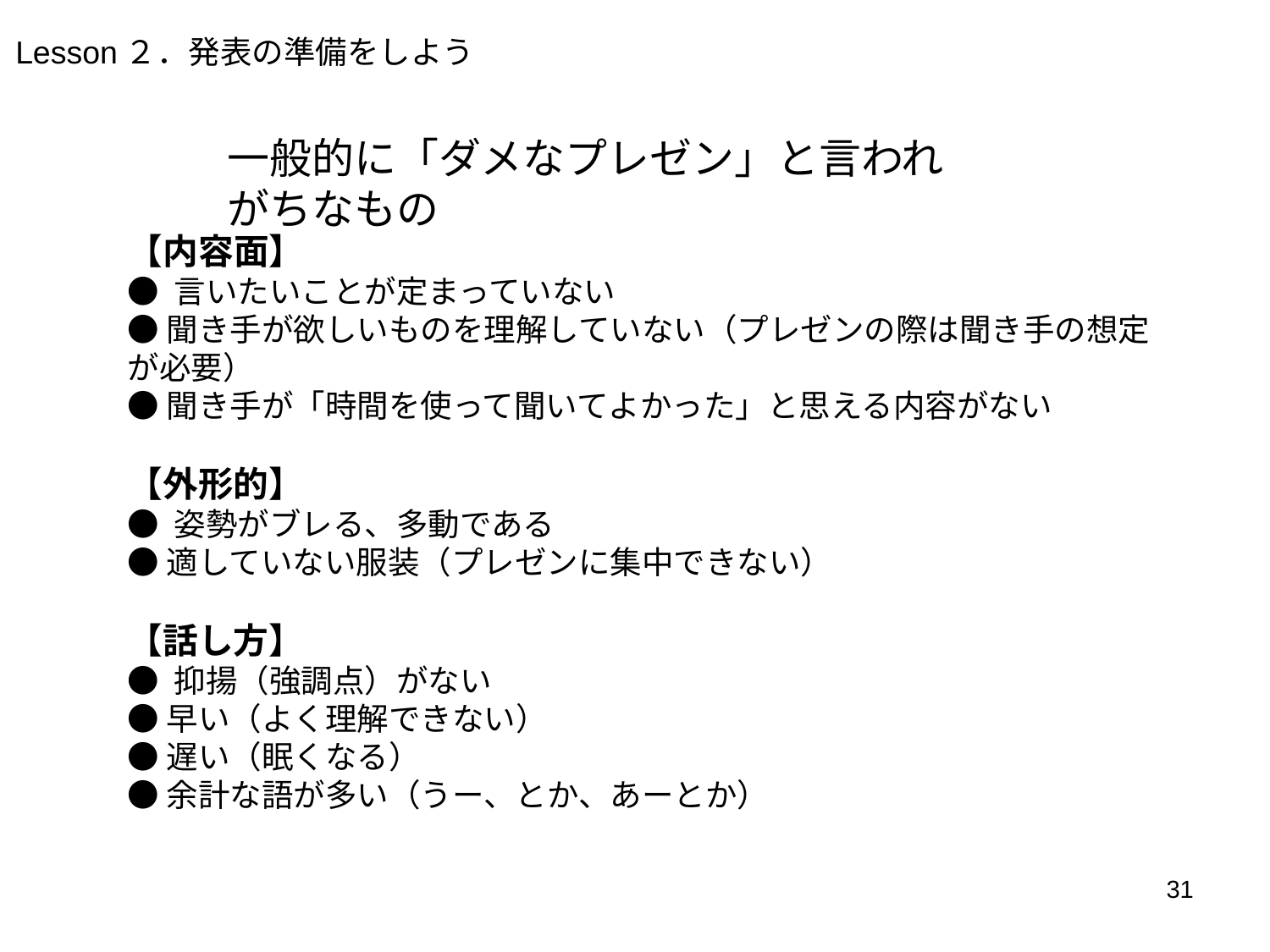

Lesson２．発表の準備をしよう
一般的に「ダメなプレゼン」と言われがちなもの
【内容面】
● 言いたいことが定まっていない
● 聞き手が欲しいものを理解していない（プレゼンの際は聞き手の想定が必要）
● 聞き手が「時間を使って聞いてよかった」と思える内容がない

【外形的】
● 姿勢がブレる、多動である
● 適していない服装（プレゼンに集中できない）

【話し方】
● 抑揚（強調点）がない
● 早い（よく理解できない）
● 遅い（眠くなる）
● 余計な語が多い（うー、とか、あーとか）
31